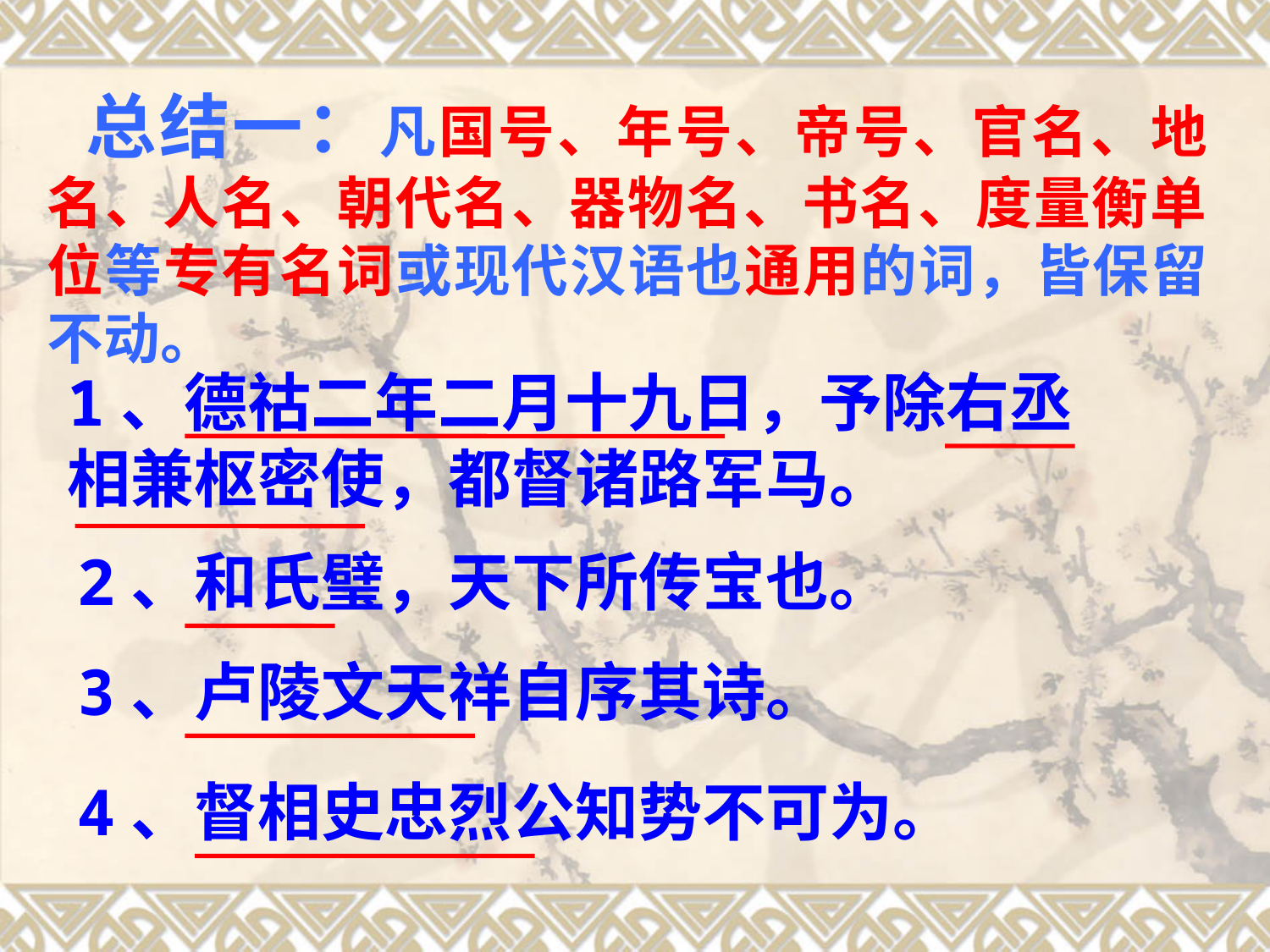

总结一：凡国号、年号、帝号、官名、地名、人名、朝代名、器物名、书名、度量衡单位等专有名词或现代汉语也通用的词，皆保留不动。
1、德祜二年二月十九日，予除右丞相兼枢密使，都督诸路军马。

2、和氏璧，天下所传宝也。

3、卢陵文天祥自序其诗。

4、督相史忠烈公知势不可为。